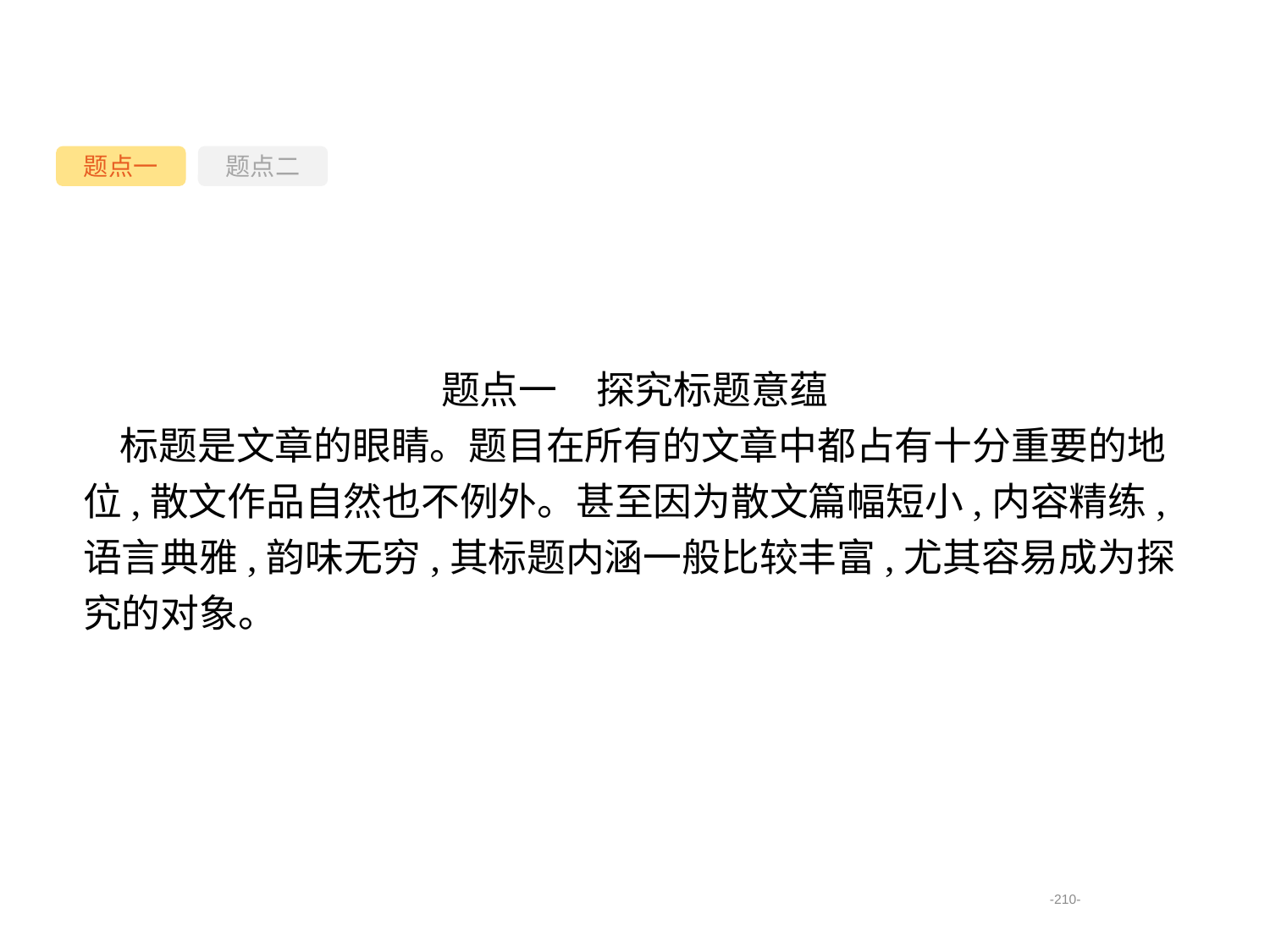

题点一
题点二
题点一　探究标题意蕴
标题是文章的眼睛。题目在所有的文章中都占有十分重要的地位,散文作品自然也不例外。甚至因为散文篇幅短小,内容精练,语言典雅,韵味无穷,其标题内涵一般比较丰富,尤其容易成为探究的对象。
-210-